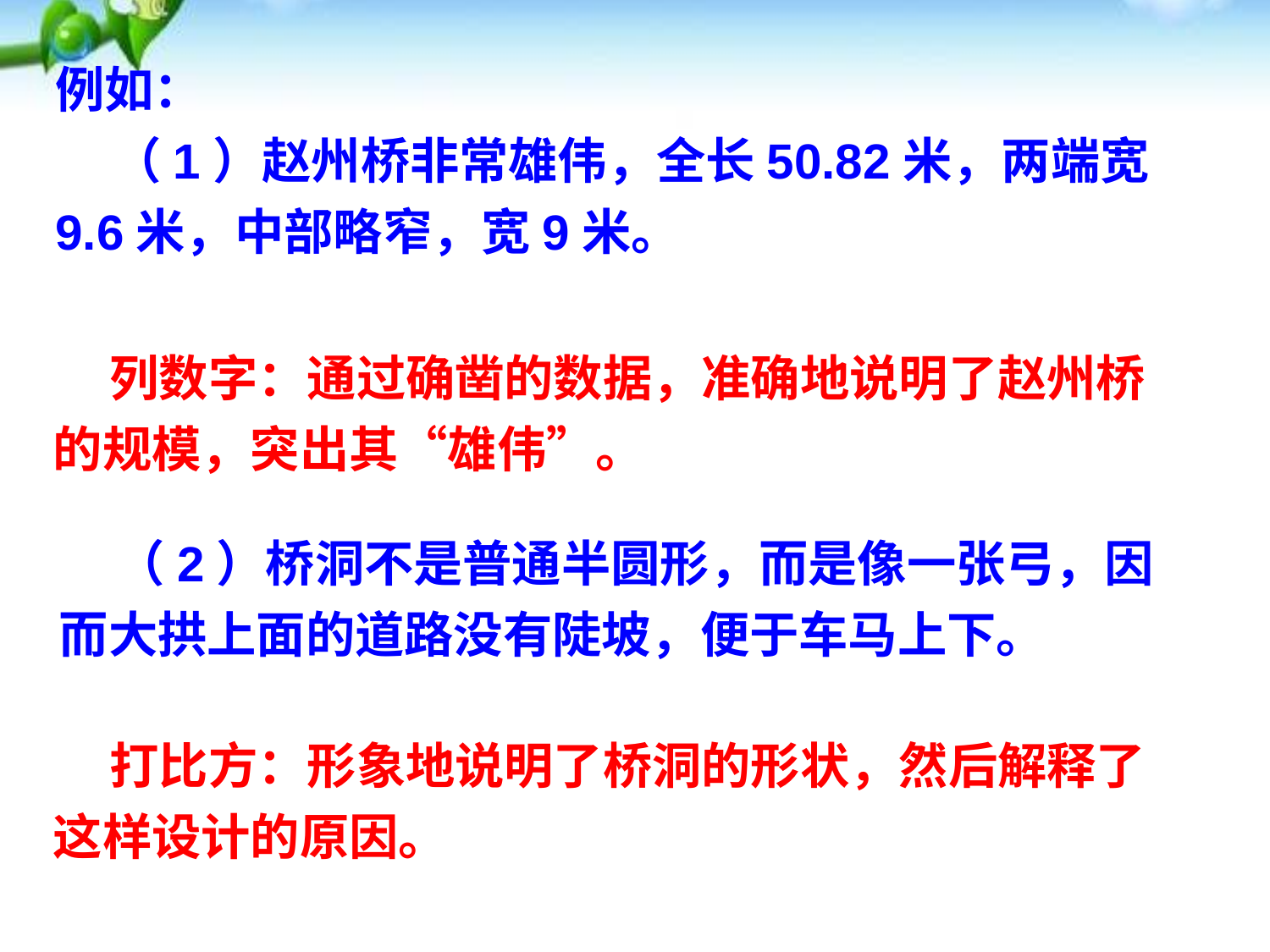

例如：
    （1）赵州桥非常雄伟，全长50.82米，两端宽9.6米，中部略窄，宽9米。
    列数字：通过确凿的数据，准确地说明了赵州桥的规模，突出其“雄伟”。
    （2）桥洞不是普通半圆形，而是像一张弓，因而大拱上面的道路没有陡坡，便于车马上下。
    打比方：形象地说明了桥洞的形状，然后解释了这样设计的原因。